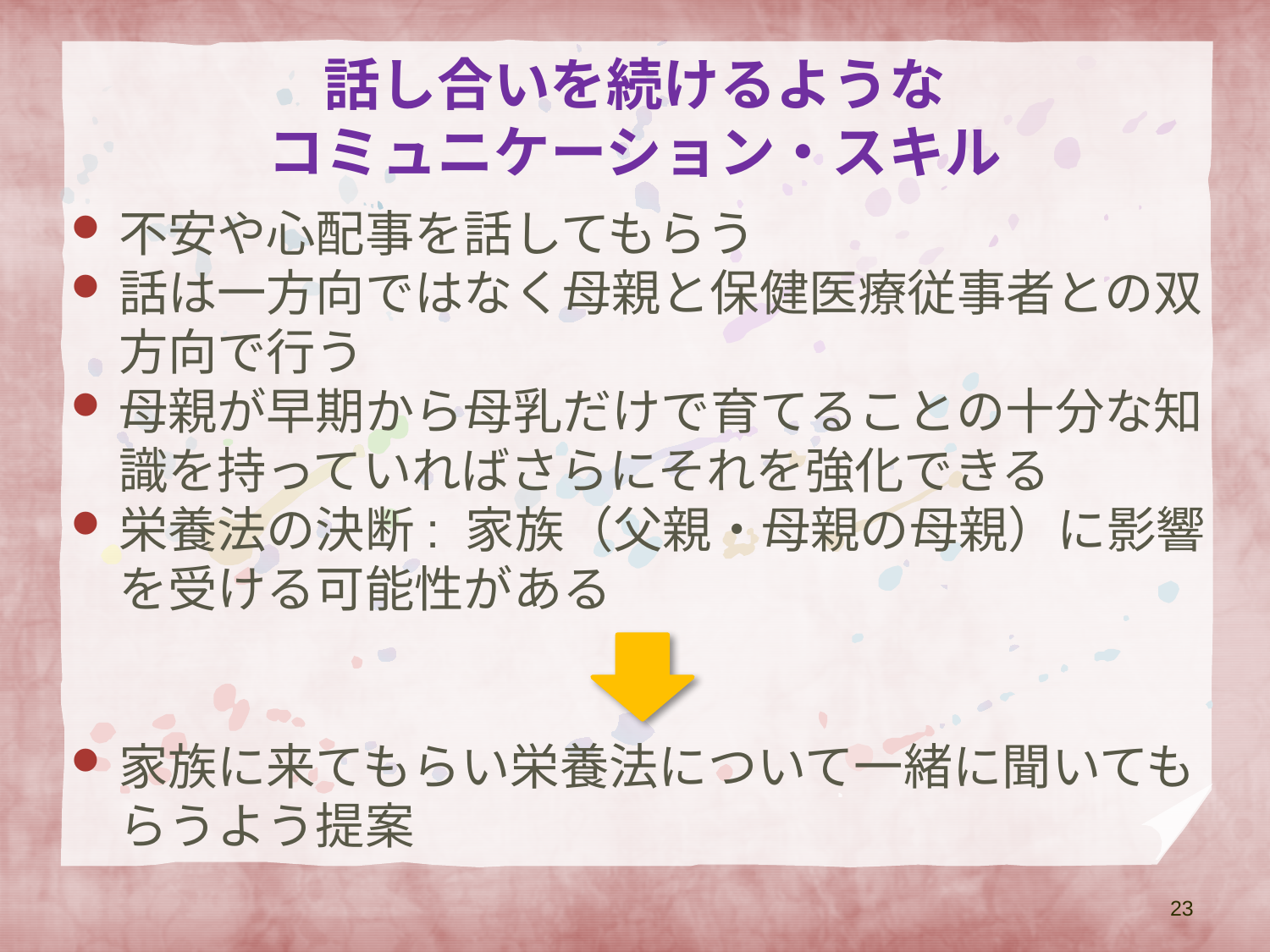

# 話し合いを続けるような コミュニケーション・スキル
不安や心配事を話してもらう
話は一方向ではなく母親と保健医療従事者との双方向で行う
母親が早期から母乳だけで育てることの十分な知識を持っていればさらにそれを強化できる
栄養法の決断: 家族（父親・母親の母親）に影響を受ける可能性がある

家族に来てもらい栄養法について一緒に聞いてもらうよう提案

23